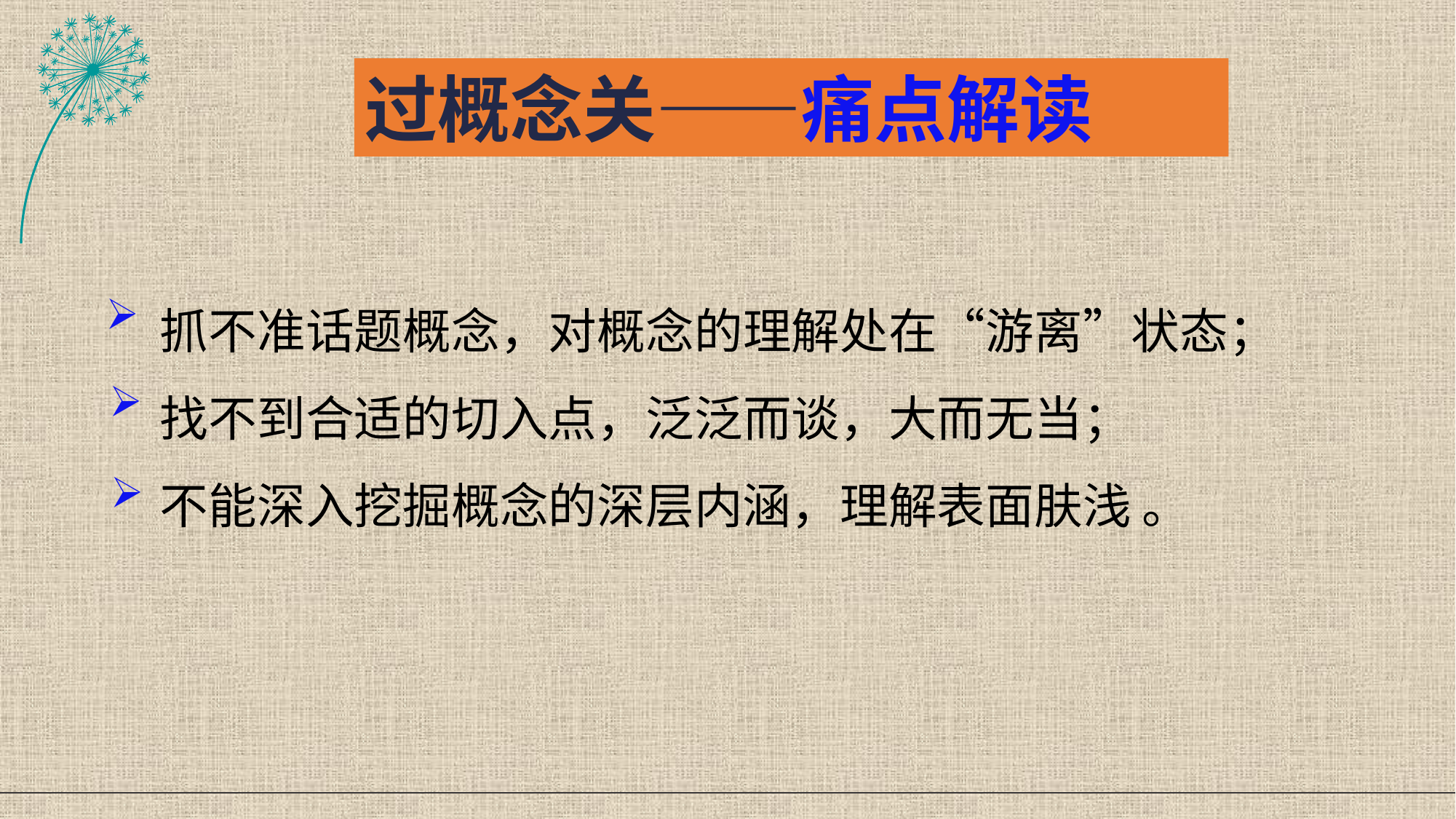

过概念关——痛点解读

 抓不准话题概念，对概念的理解处在“游离”状态；
 找不到合适的切入点，泛泛而谈，大而无当；
 不能深入挖掘概念的深层内涵，理解表面肤浅 。

#

59